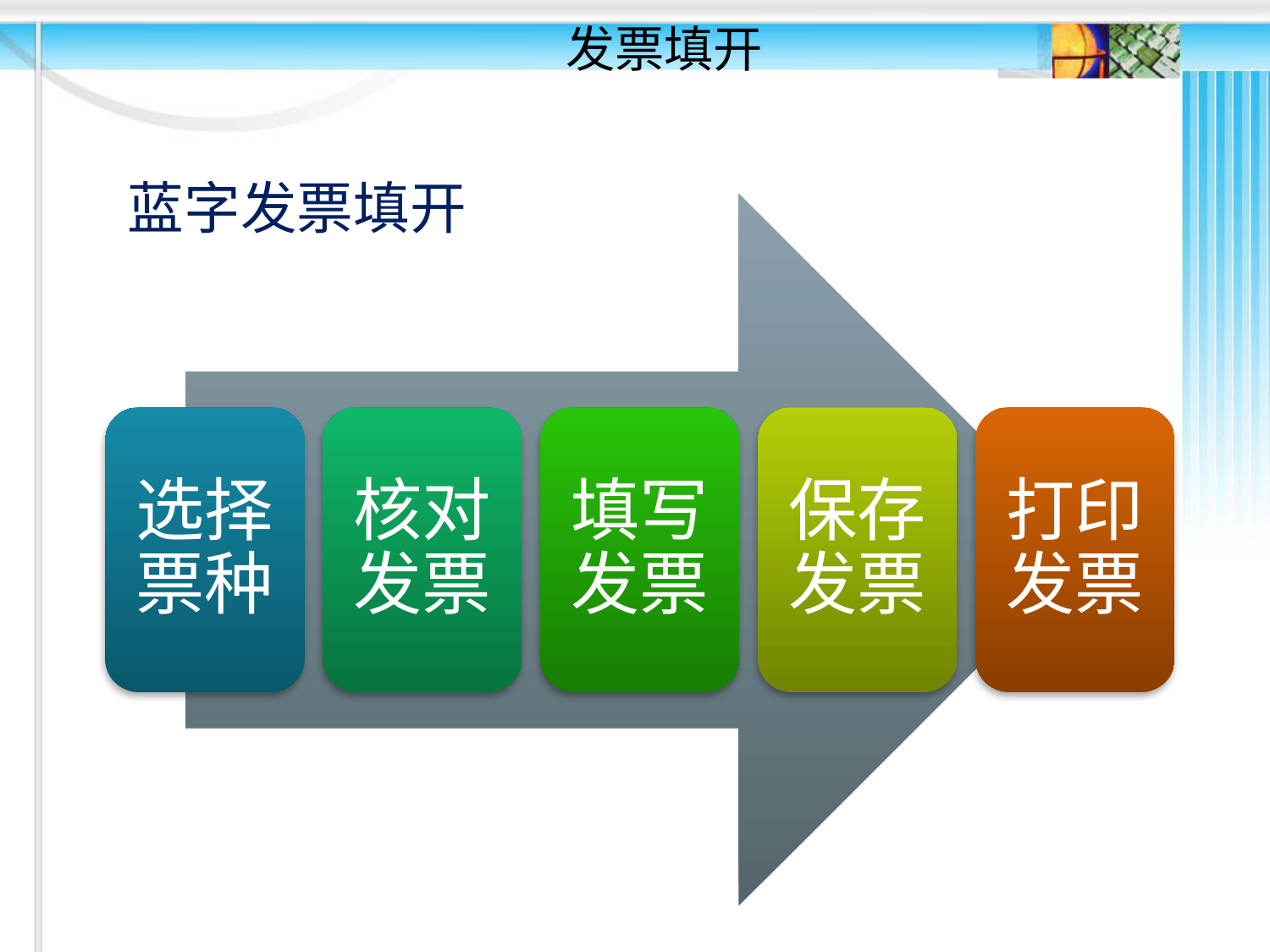

# 发票填开
蓝字发票填开
选择票种
核对发票
填写发票
保存发票
打印发票